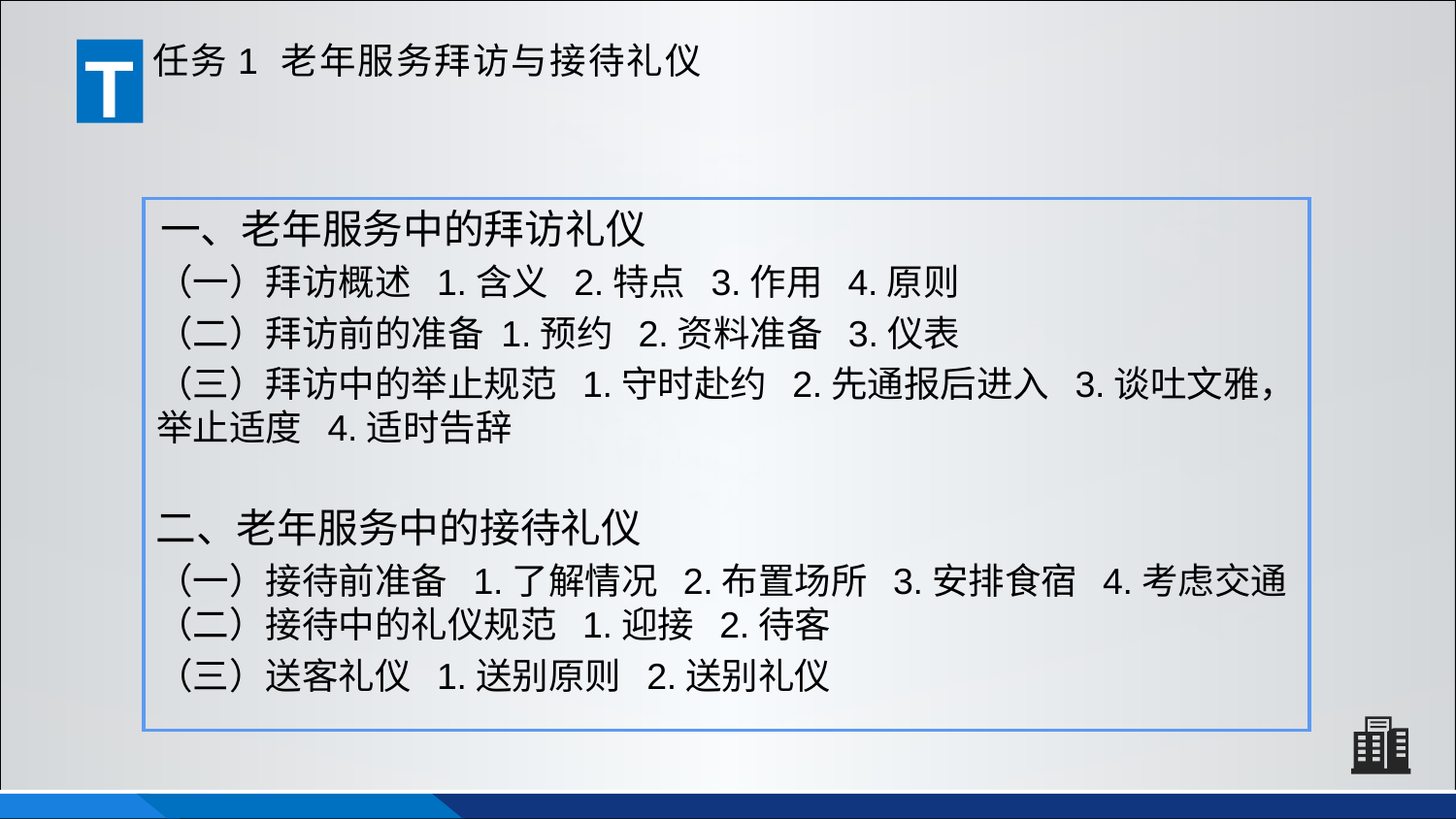

T
任务1 老年服务拜访与接待礼仪

一、老年服务中的拜访礼仪

（一）拜访概述  1.含义  2.特点  3.作用  4.原则
（二）拜访前的准备 1.预约  2.资料准备  3.仪表
（三）拜访中的举止规范  1.守时赴约  2.先通报后进入  3.谈吐文雅，举止适度  4.适时告辞

二、老年服务中的接待礼仪
（一）接待前准备  1.了解情况  2.布置场所  3.安排食宿  4.考虑交通 （二）接待中的礼仪规范  1.迎接  2.待客
（三）送客礼仪  1.送别原则  2.送别礼仪